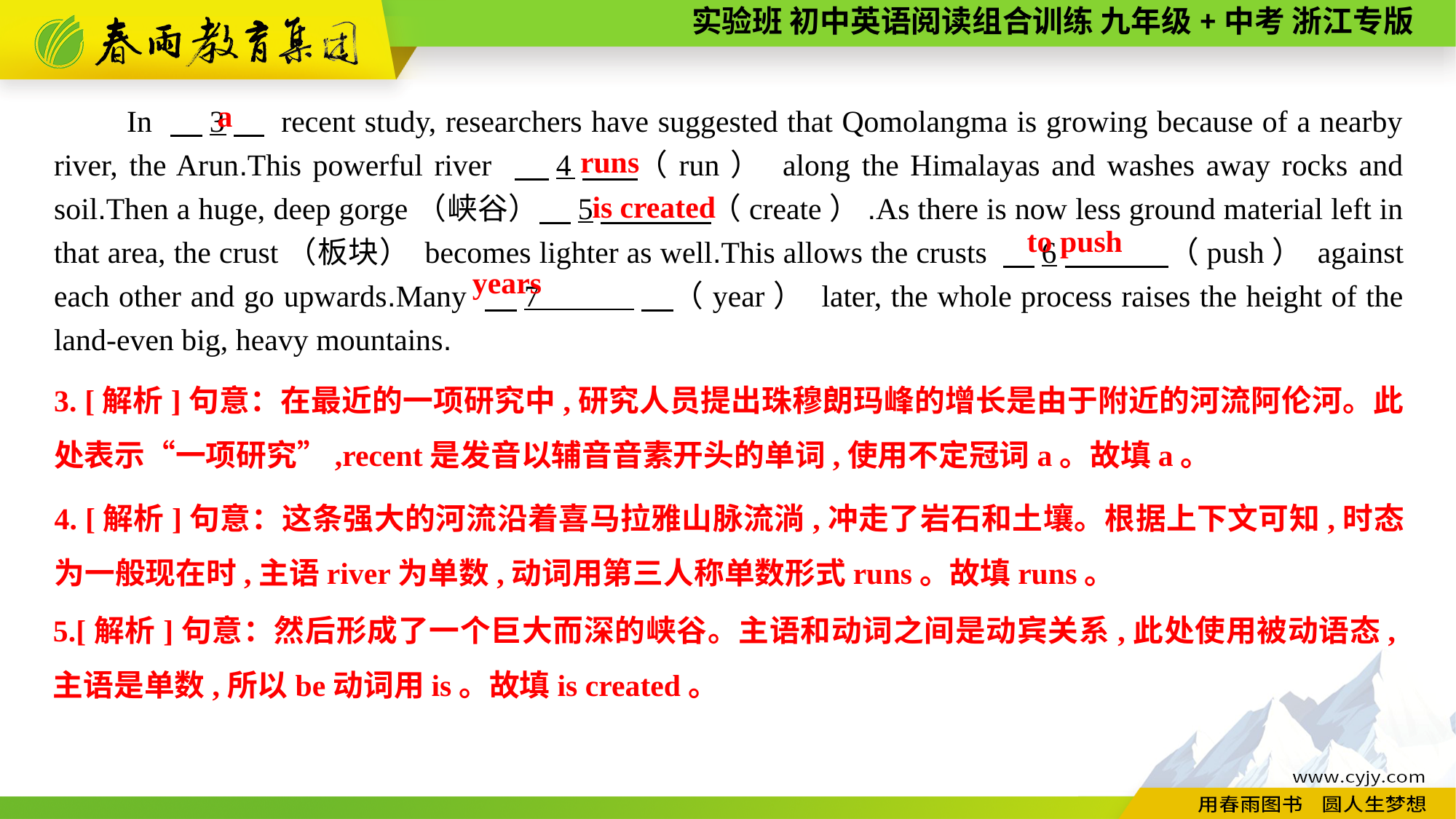

a
In 　3　 recent study, researchers have suggested that Qomolangma is growing because of a nearby river, the Arun.This powerful river 　4　  （run） along the Himalayas and washes away rocks and soil.Then a huge, deep gorge（峡谷）　5　           （create）.As there is now less ground material left in that area, the crust（板块） becomes lighter as well.This allows the crusts 　6　          （push） against each other and go upwards.Many 　7          　（year） later, the whole process raises the height of the land-even big, heavy mountains.
runs
 is created
to push
years
3. [解析]句意：在最近的一项研究中,研究人员提出珠穆朗玛峰的增长是由于附近的河流阿伦河。此处表示“一项研究”,recent是发音以辅音音素开头的单词,使用不定冠词a。故填a。
4. [解析]句意：这条强大的河流沿着喜马拉雅山脉流淌,冲走了岩石和土壤。根据上下文可知,时态为一般现在时,主语river为单数,动词用第三人称单数形式runs。故填runs。
5.[解析]句意：然后形成了一个巨大而深的峡谷。主语和动词之间是动宾关系,此处使用被动语态,主语是单数,所以be动词用is。故填is created。